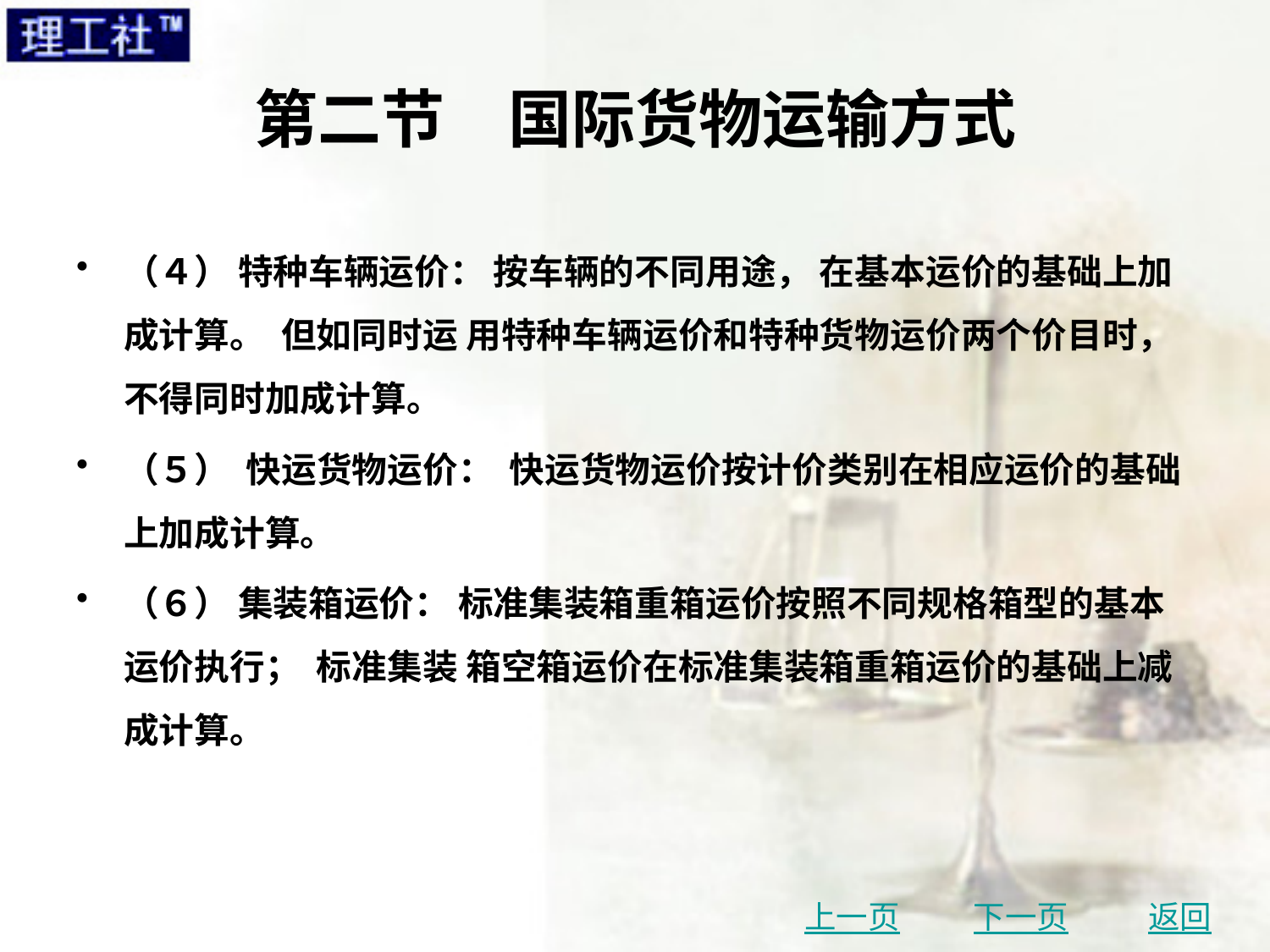

# 第二节　国际货物运输方式
（４） 特种车辆运价： 按车辆的不同用途， 在基本运价的基础上加成计算。  但如同时运 用特种车辆运价和特种货物运价两个价目时，  不得同时加成计算。
（５）  快运货物运价：  快运货物运价按计价类别在相应运价的基础上加成计算。
（６） 集装箱运价： 标准集装箱重箱运价按照不同规格箱型的基本运价执行；  标准集装 箱空箱运价在标准集装箱重箱运价的基础上减成计算。
上一页
下一页
返回